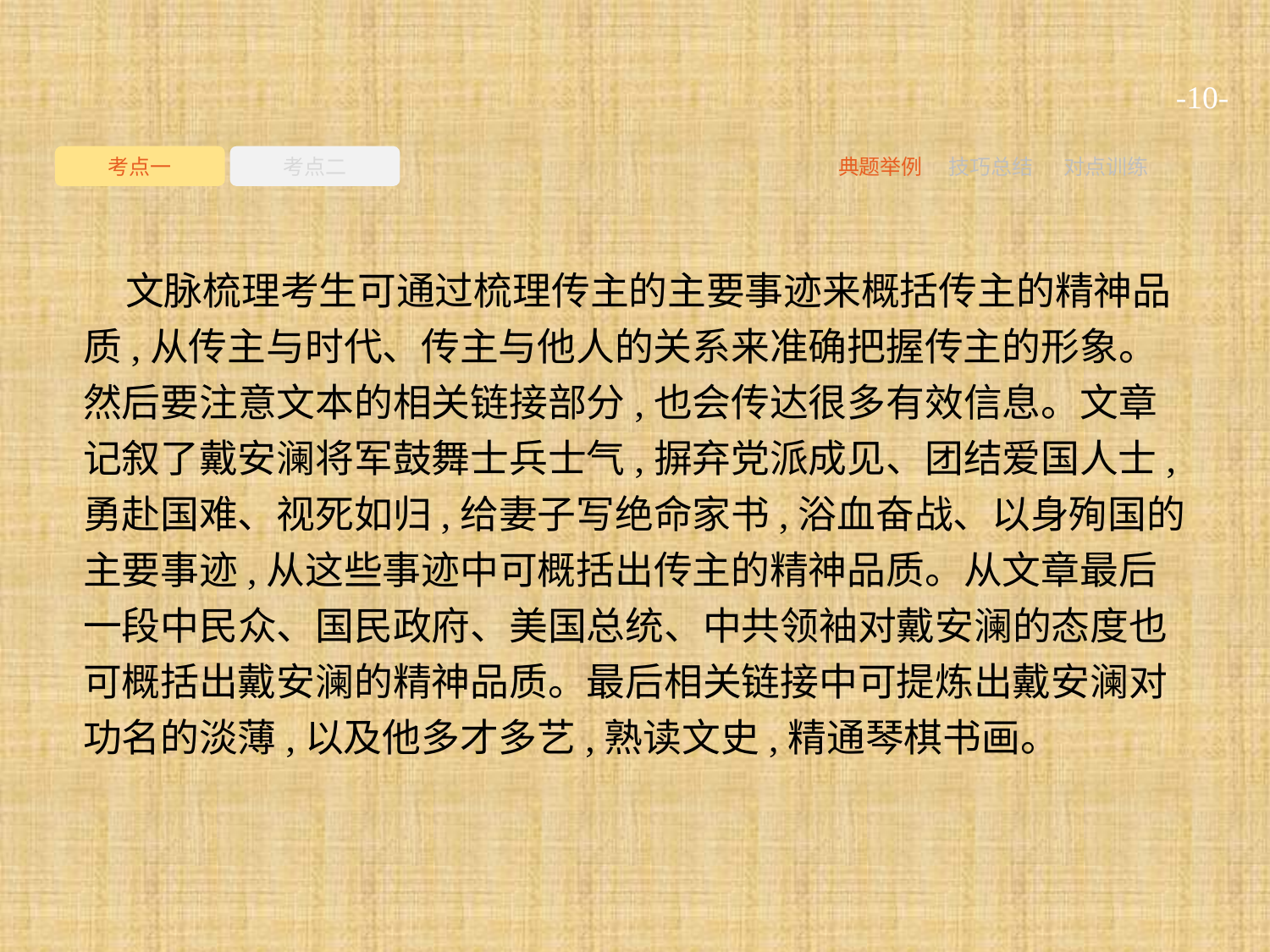

-10-
考点一
考点二
典题举例
技巧总结
对点训练
文脉梳理考生可通过梳理传主的主要事迹来概括传主的精神品质,从传主与时代、传主与他人的关系来准确把握传主的形象。然后要注意文本的相关链接部分,也会传达很多有效信息。文章记叙了戴安澜将军鼓舞士兵士气,摒弃党派成见、团结爱国人士,勇赴国难、视死如归,给妻子写绝命家书,浴血奋战、以身殉国的主要事迹,从这些事迹中可概括出传主的精神品质。从文章最后一段中民众、国民政府、美国总统、中共领袖对戴安澜的态度也可概括出戴安澜的精神品质。最后相关链接中可提炼出戴安澜对功名的淡薄,以及他多才多艺,熟读文史,精通琴棋书画。